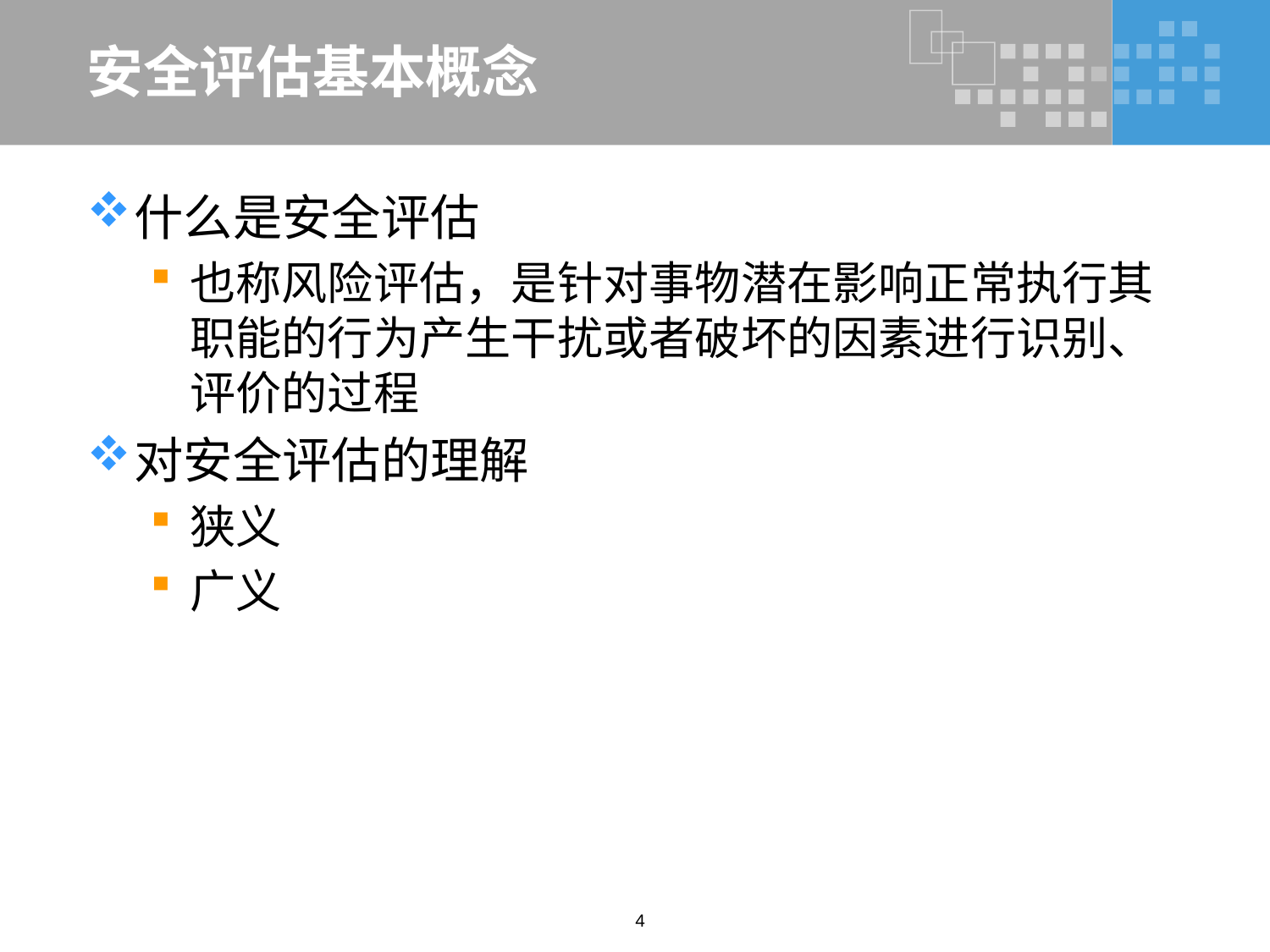

# 安全评估基本概念
什么是安全评估
也称风险评估，是针对事物潜在影响正常执行其职能的行为产生干扰或者破坏的因素进行识别、评价的过程
对安全评估的理解
狭义
广义

4